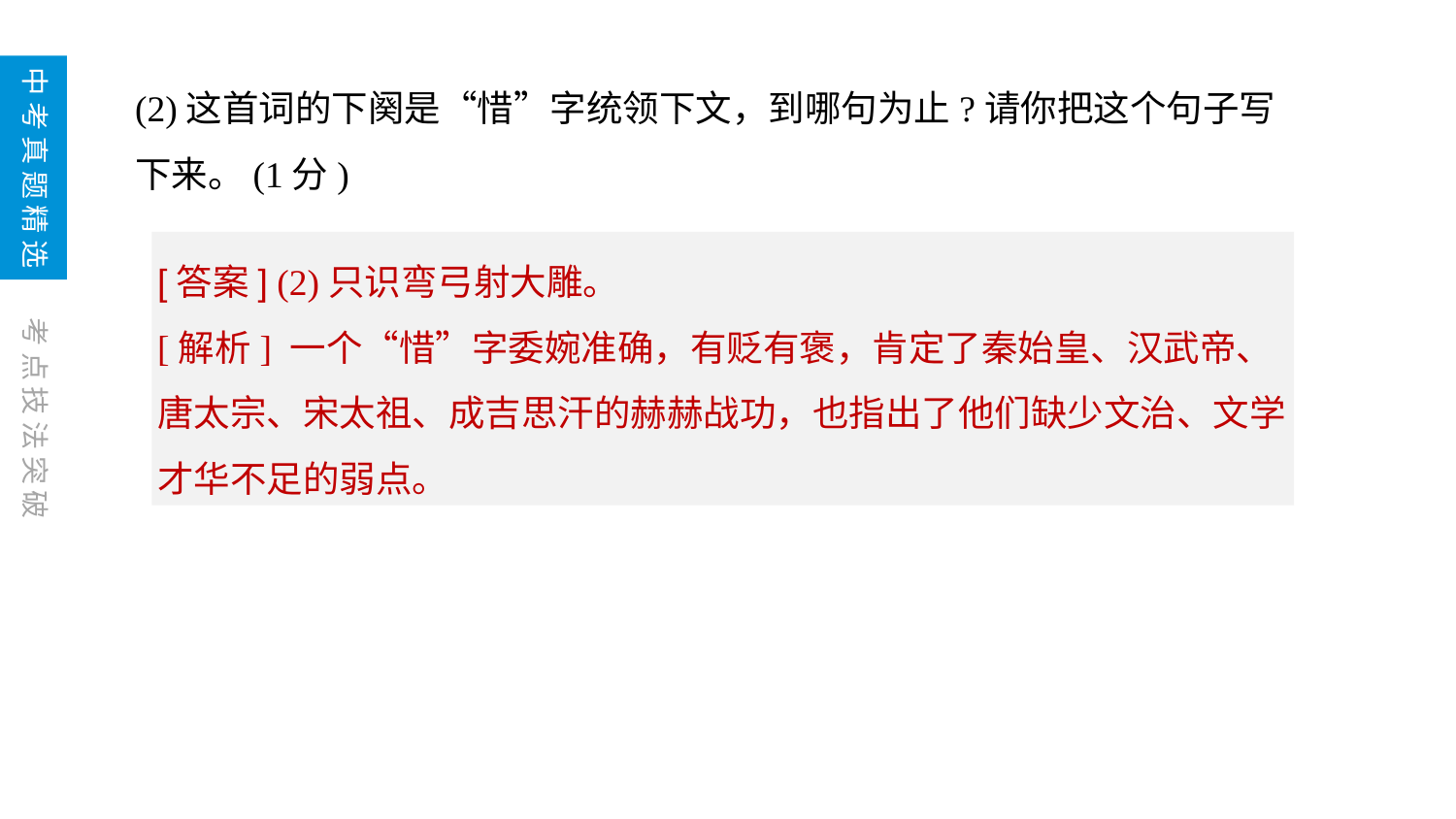

(2)这首词的下阕是“惜”字统领下文，到哪句为止?请你把这个句子写下来。(1分)
[答案] (2)只识弯弓射大雕。
[解析] 一个“惜”字委婉准确，有贬有褒，肯定了秦始皇、汉武帝、唐太宗、宋太祖、成吉思汗的赫赫战功，也指出了他们缺少文治、文学才华不足的弱点。